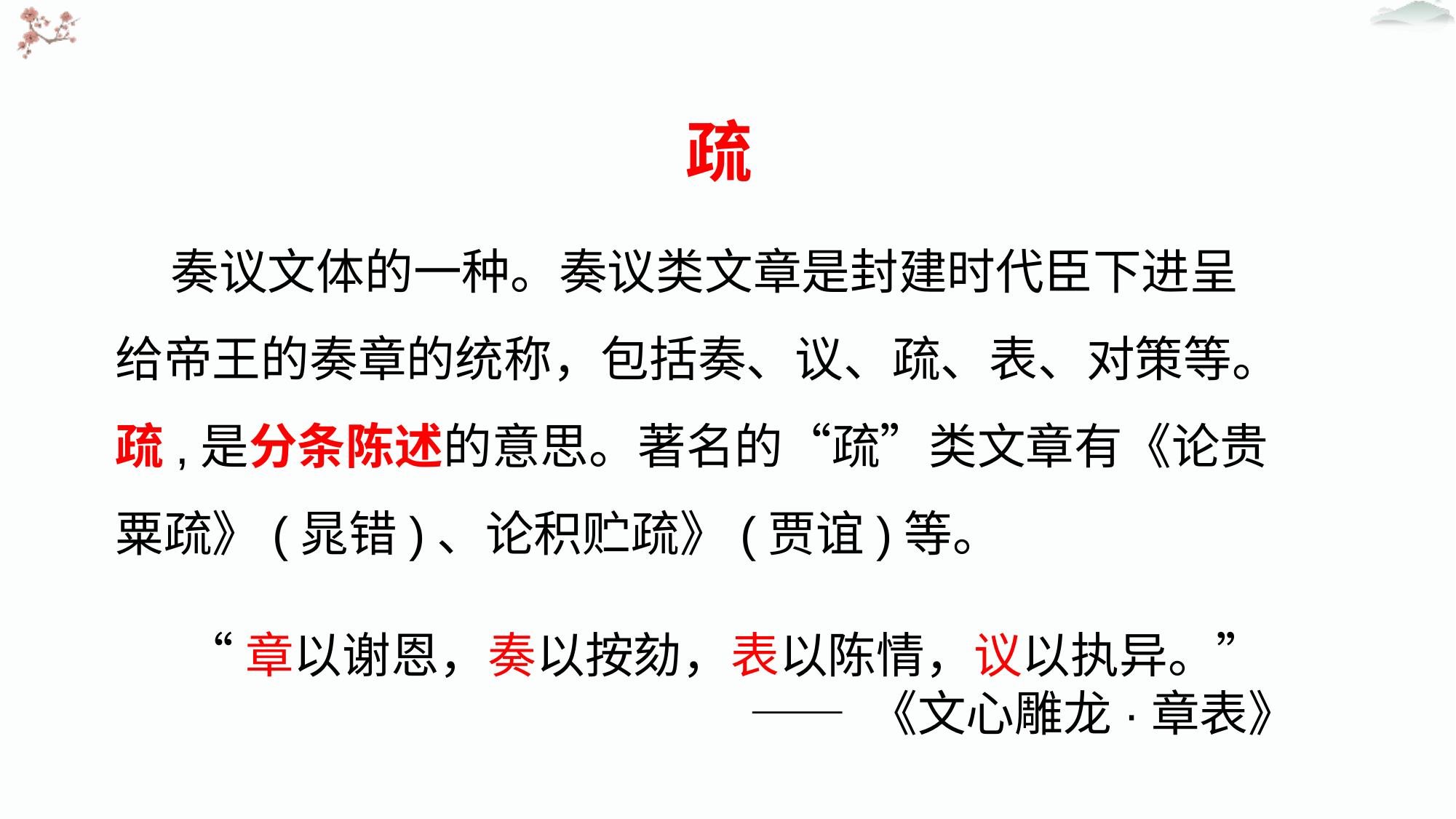

疏
    奏议文体的一种。奏议类文章是封建时代臣下进呈给帝王的奏章的统称，包括奏、议、疏、表、对策等。疏,是分条陈述的意思。著名的“疏”类文章有《论贵粟疏》(晁错)、论积贮疏》(贾谊)等。
“章以谢恩，奏以按劾，表以陈情，议以执异。”
—— 《文心雕龙·章表》